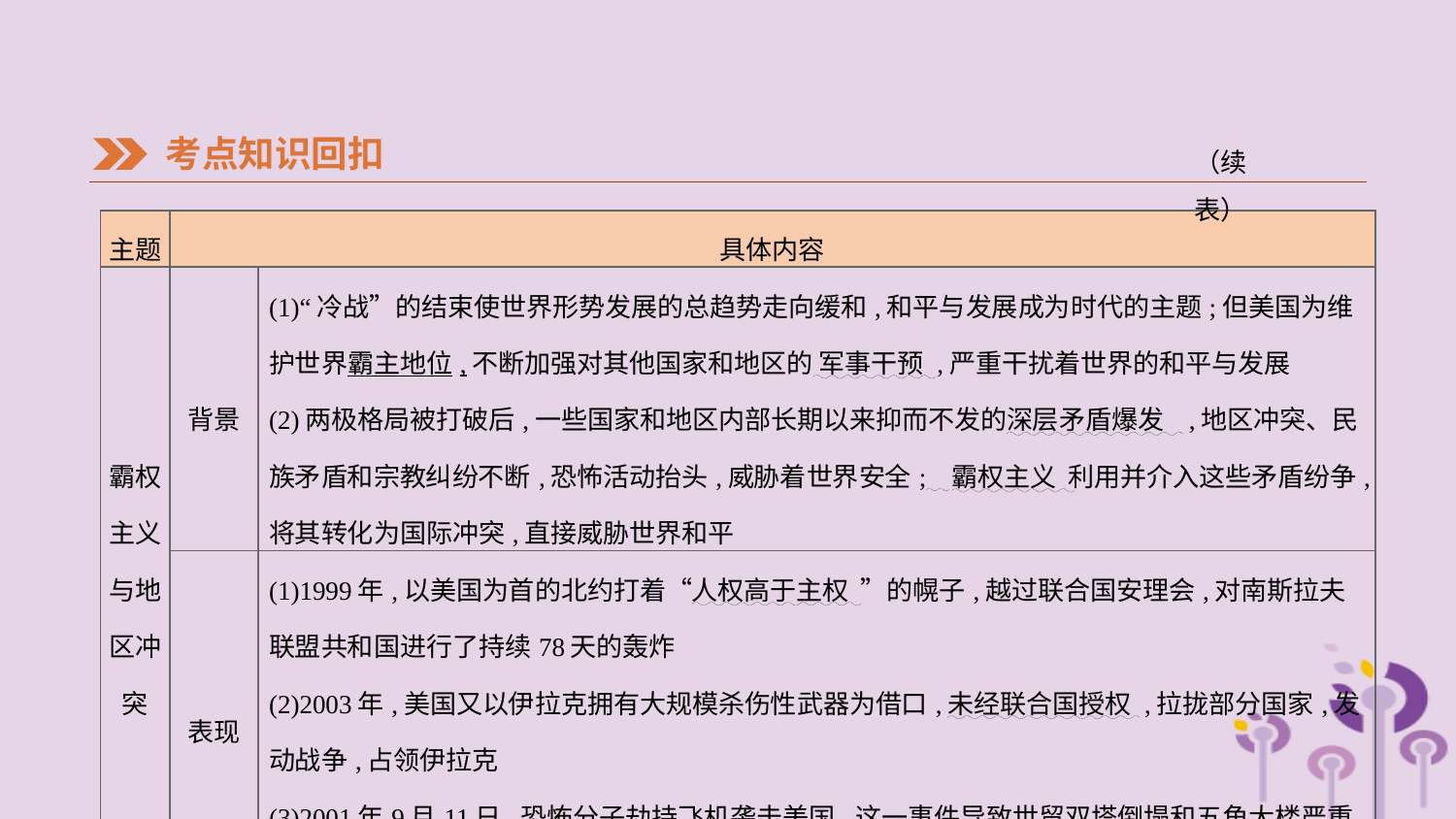

考点知识回扣

（续表）
| 主题 | 具体内容 |  |
| --- | --- | --- |
| 霸权 主义 与地 区冲 突 | 背景 | (1)“冷战”的结束使世界形势发展的总趋势走向缓和,和平与发展成为时代的主题;但美国为维护世界霸主地位,不断加强对其他国家和地区的 军事干预 ,严重干扰着世界的和平与发展 (2)两极格局被打破后,一些国家和地区内部长期以来抑而不发的深层矛盾爆发 ,地区冲突、民族矛盾和宗教纠纷不断,恐怖活动抬头,威胁着世界安全; 霸权主义 利用并介入这些矛盾纷争,将其转化为国际冲突,直接威胁世界和平 |
|  | 表现 | (1)1999年,以美国为首的北约打着“人权高于主权 ”的幌子,越过联合国安理会,对南斯拉夫联盟共和国进行了持续78天的轰炸 (2)2003年,美国又以伊拉克拥有大规模杀伤性武器为借口,未经联合国授权 ,拉拢部分国家,发动战争,占领伊拉克 (3)2001年9月11日,恐怖分子劫持飞机袭击美国,这一事件导致世贸双塔倒塌和五角大楼严重受损,3 000多人死亡或失踪,经济损失达数千亿美元 |